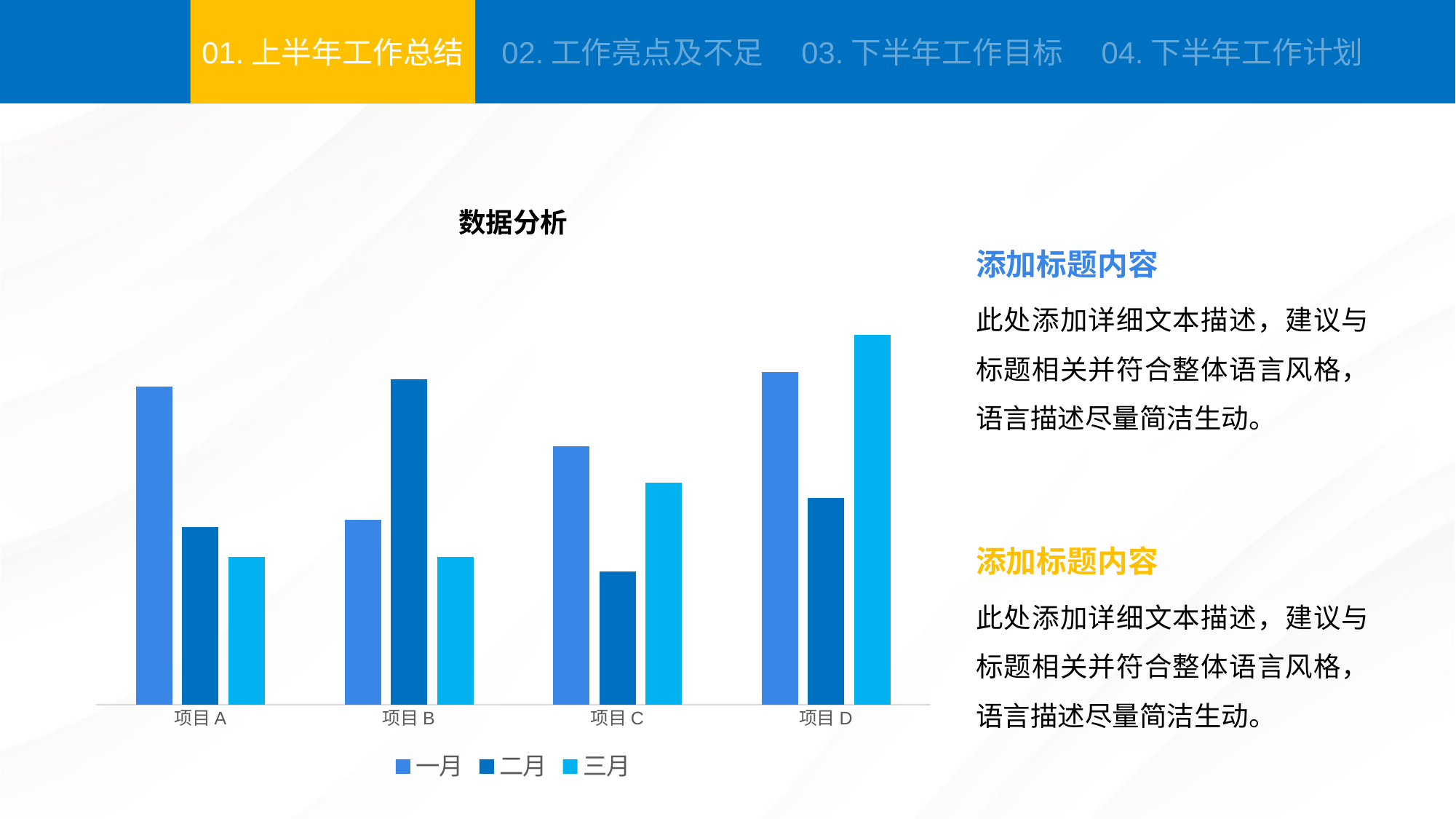

### Chart: 数据分析

| Category | 一月 | 二月 | 三月 |
|---|---|---|---|
| 项目A | 4.3 | 2.4 | 2.0 |
| 项目B | 2.5 | 4.4 | 2.0 |
| 项目C | 3.5 | 1.8 | 3.0 |
| 项目D | 4.5 | 2.8 | 5.0 |
添加标题内容
此处添加详细文本描述，建议与标题相关并符合整体语言风格，语言描述尽量简洁生动。
添加标题内容
此处添加详细文本描述，建议与标题相关并符合整体语言风格，语言描述尽量简洁生动。